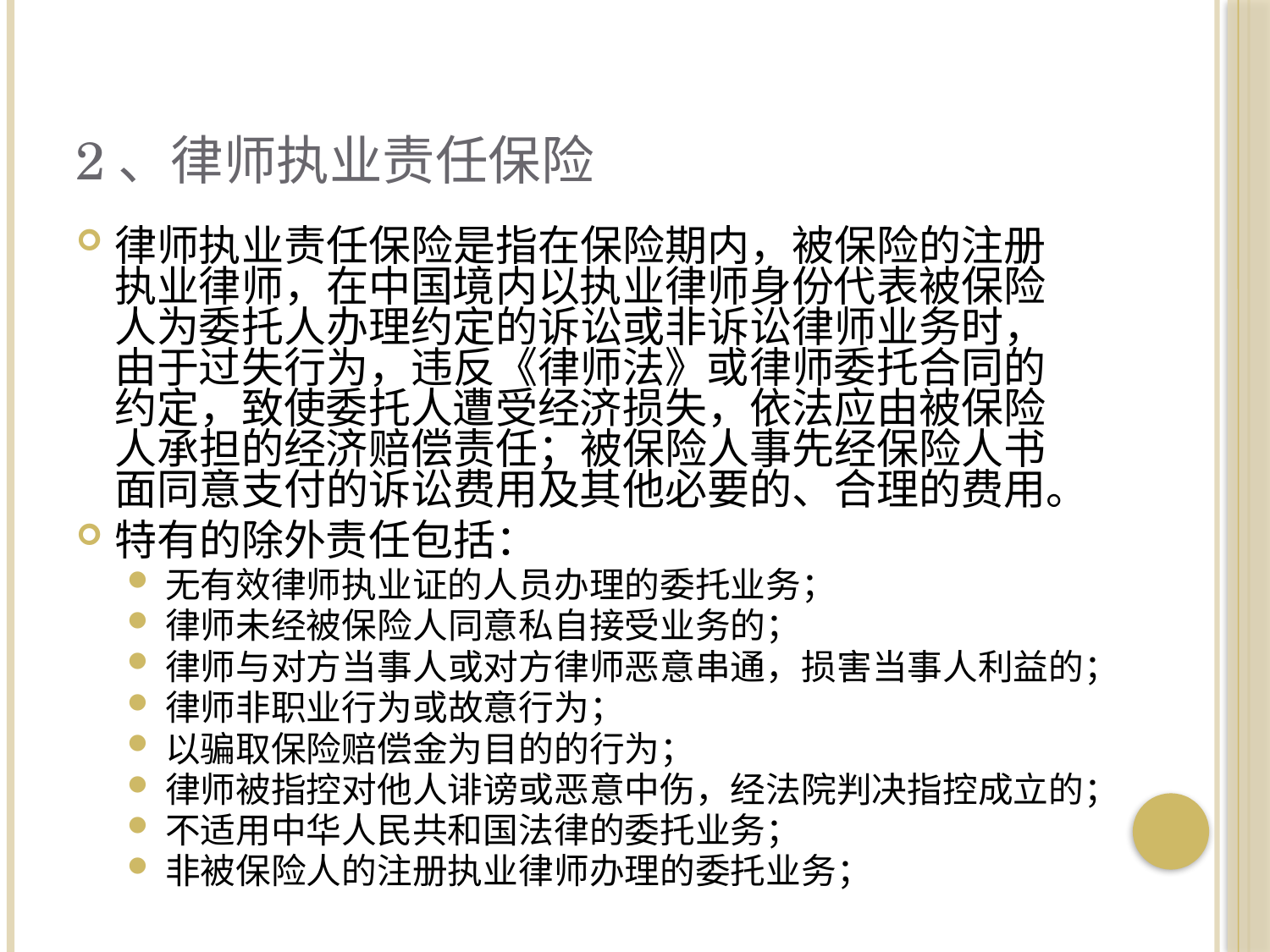

# 2、律师执业责任保险
律师执业责任保险是指在保险期内，被保险的注册执业律师，在中国境内以执业律师身份代表被保险人为委托人办理约定的诉讼或非诉讼律师业务时，由于过失行为，违反《律师法》或律师委托合同的约定，致使委托人遭受经济损失，依法应由被保险人承担的经济赔偿责任；被保险人事先经保险人书面同意支付的诉讼费用及其他必要的、合理的费用。
特有的除外责任包括：
无有效律师执业证的人员办理的委托业务；
律师未经被保险人同意私自接受业务的；
律师与对方当事人或对方律师恶意串通，损害当事人利益的；
律师非职业行为或故意行为；
以骗取保险赔偿金为目的的行为；
律师被指控对他人诽谤或恶意中伤，经法院判决指控成立的；
不适用中华人民共和国法律的委托业务；
非被保险人的注册执业律师办理的委托业务；